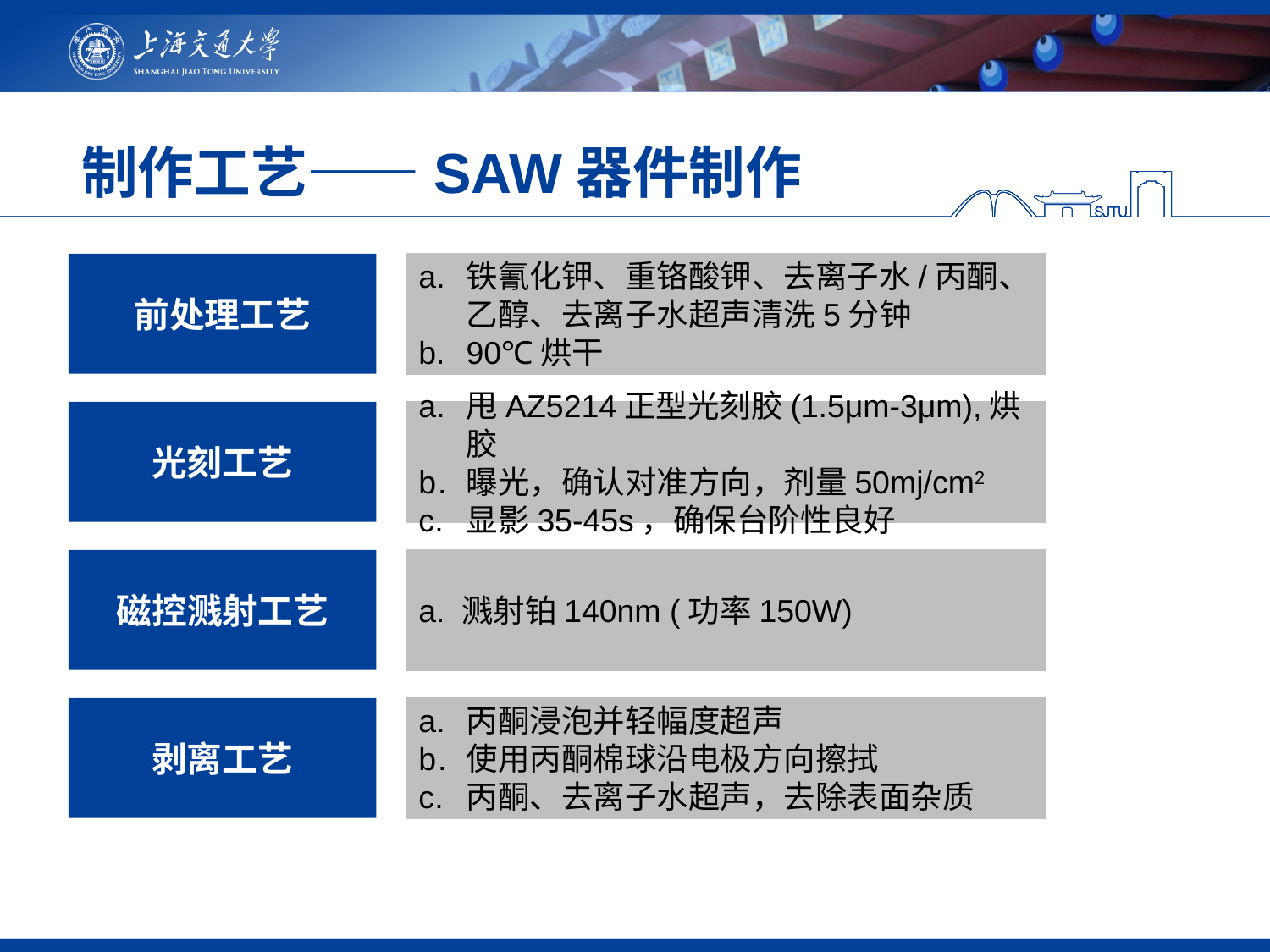

# 制作工艺——SAW器件制作
前处理工艺
铁氰化钾、重铬酸钾、去离子水/丙酮、乙醇、去离子水超声清洗5分钟
90℃烘干
甩AZ5214正型光刻胶(1.5μm-3μm),烘胶
曝光，确认对准方向，剂量50mj/cm2
显影35-45s，确保台阶性良好
光刻工艺
a. 溅射铂140nm (功率150W)
磁控溅射工艺
剥离工艺
丙酮浸泡并轻幅度超声
使用丙酮棉球沿电极方向擦拭
丙酮、去离子水超声，去除表面杂质